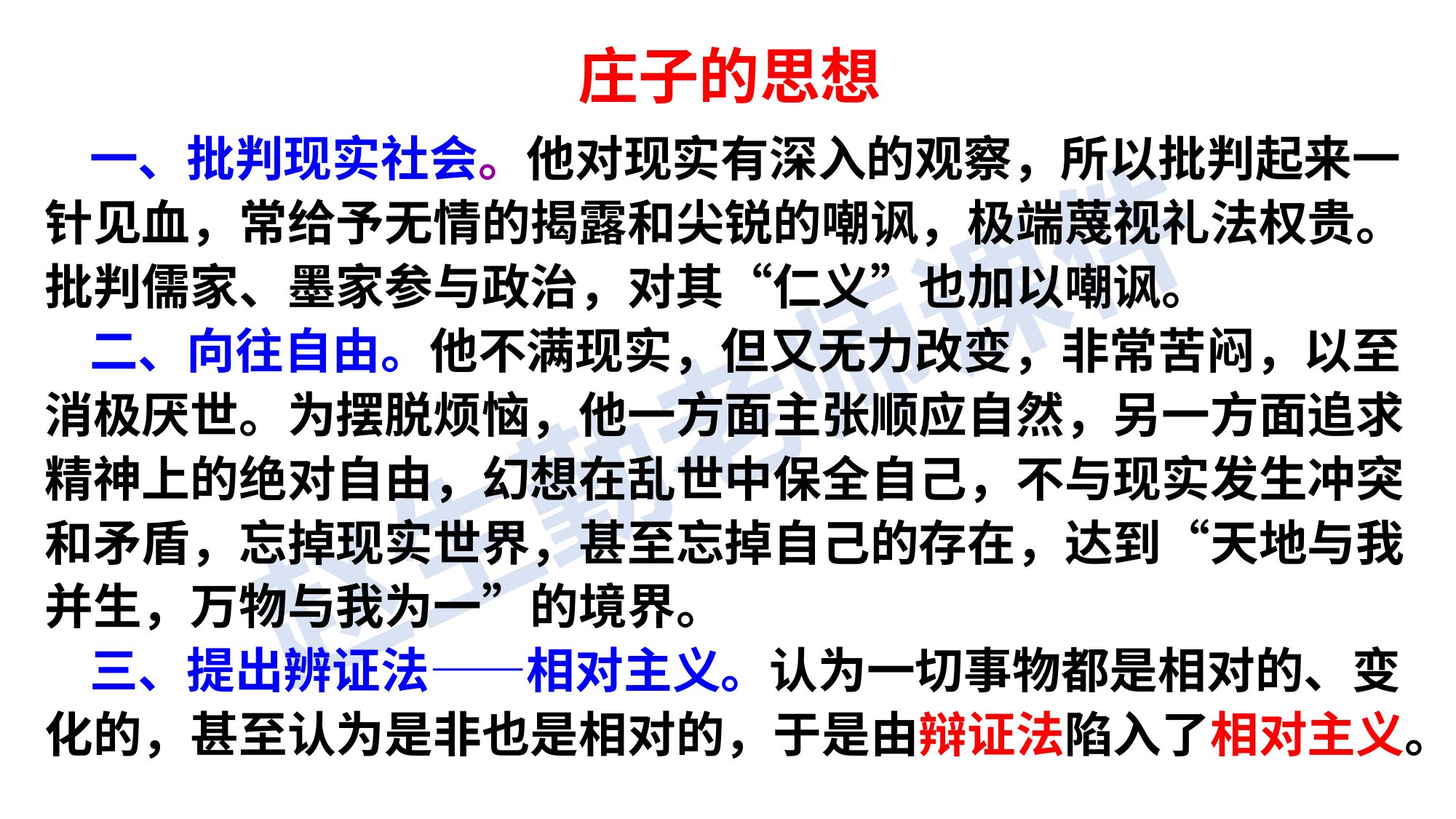

庄子的思想
   一、批判现实社会。他对现实有深入的观察，所以批判起来一针见血，常给予无情的揭露和尖锐的嘲讽，极端蔑视礼法权贵。批判儒家、墨家参与政治，对其“仁义”也加以嘲讽。
   二、向往自由。他不满现实，但又无力改变，非常苦闷，以至消极厌世。为摆脱烦恼，他一方面主张顺应自然，另一方面追求精神上的绝对自由，幻想在乱世中保全自己，不与现实发生冲突和矛盾，忘掉现实世界，甚至忘掉自己的存在，达到“天地与我并生，万物与我为一”的境界。
   三、提出辨证法——相对主义。认为一切事物都是相对的、变化的，甚至认为是非也是相对的，于是由辩证法陷入了相对主义。